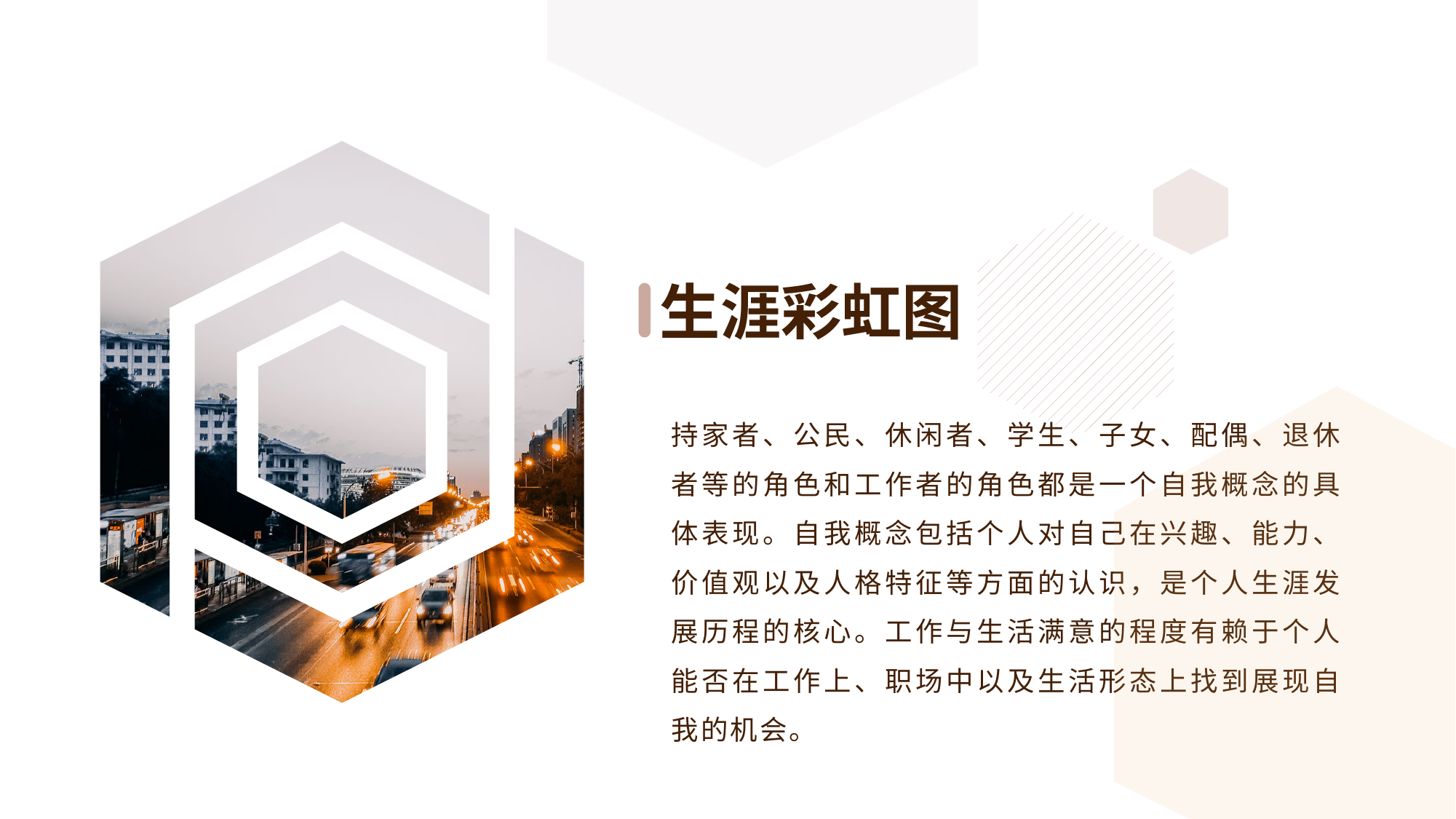

生涯彩虹图

持家者、公民、休闲者、学生、子女、配偶、退休者等的角色和工作者的角色都是一个自我概念的具体表现。自我概念包括个人对自己在兴趣、能力、价值观以及人格特征等方面的认识，是个人生涯发展历程的核心。工作与生活满意的程度有赖于个人能否在工作上、职场中以及生活形态上找到展现自我的机会。